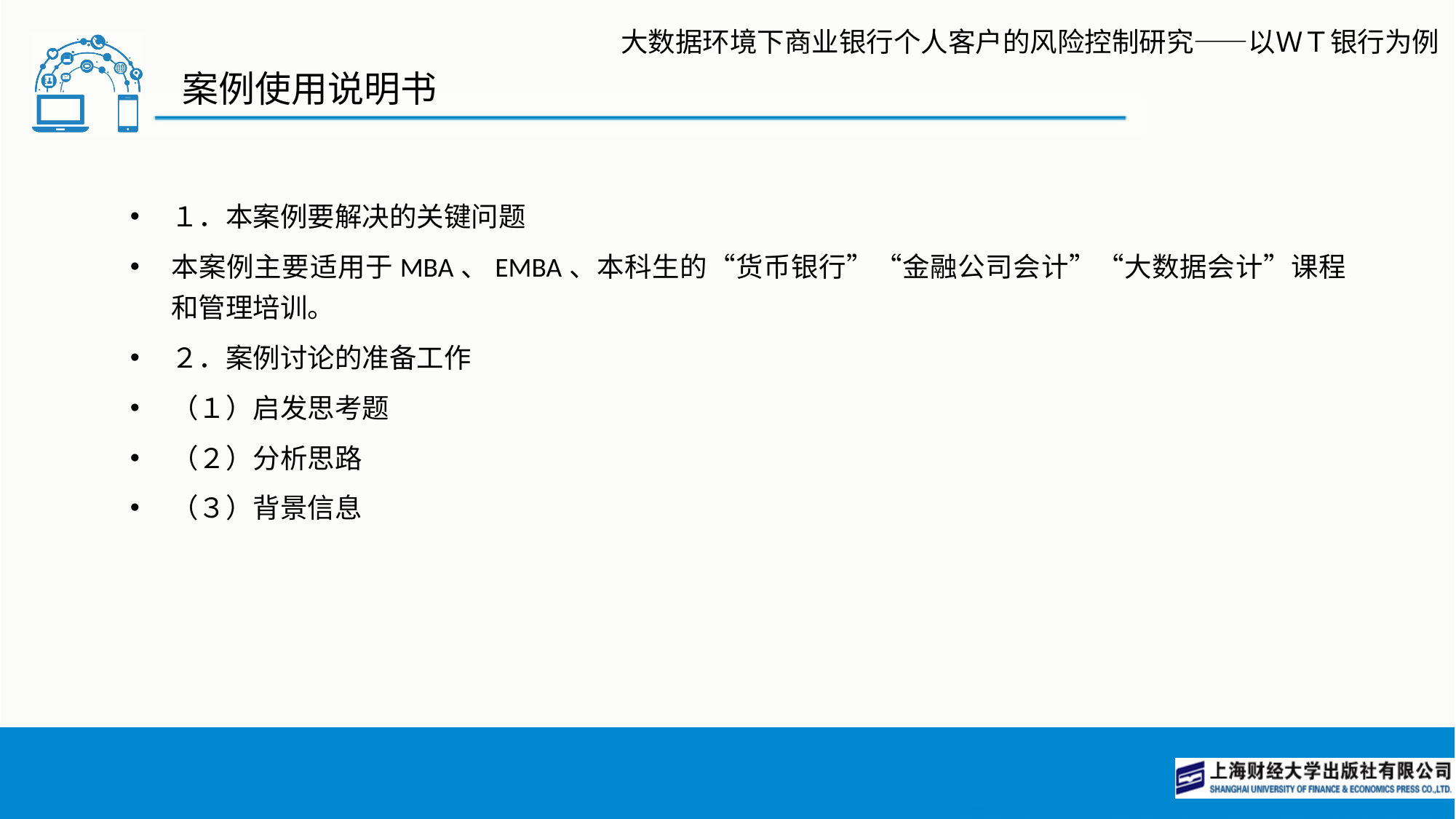

大数据环境下商业银行个人客户的风险控制研究——以ＷＴ银行为例
# 案例使用说明书
１．本案例要解决的关键问题
本案例主要适用于MBA、EMBA、本科生的“货币银行”“金融公司会计”“大数据会计”课程和管理培训。
２．案例讨论的准备工作
（１）启发思考题
（２）分析思路
（３）背景信息